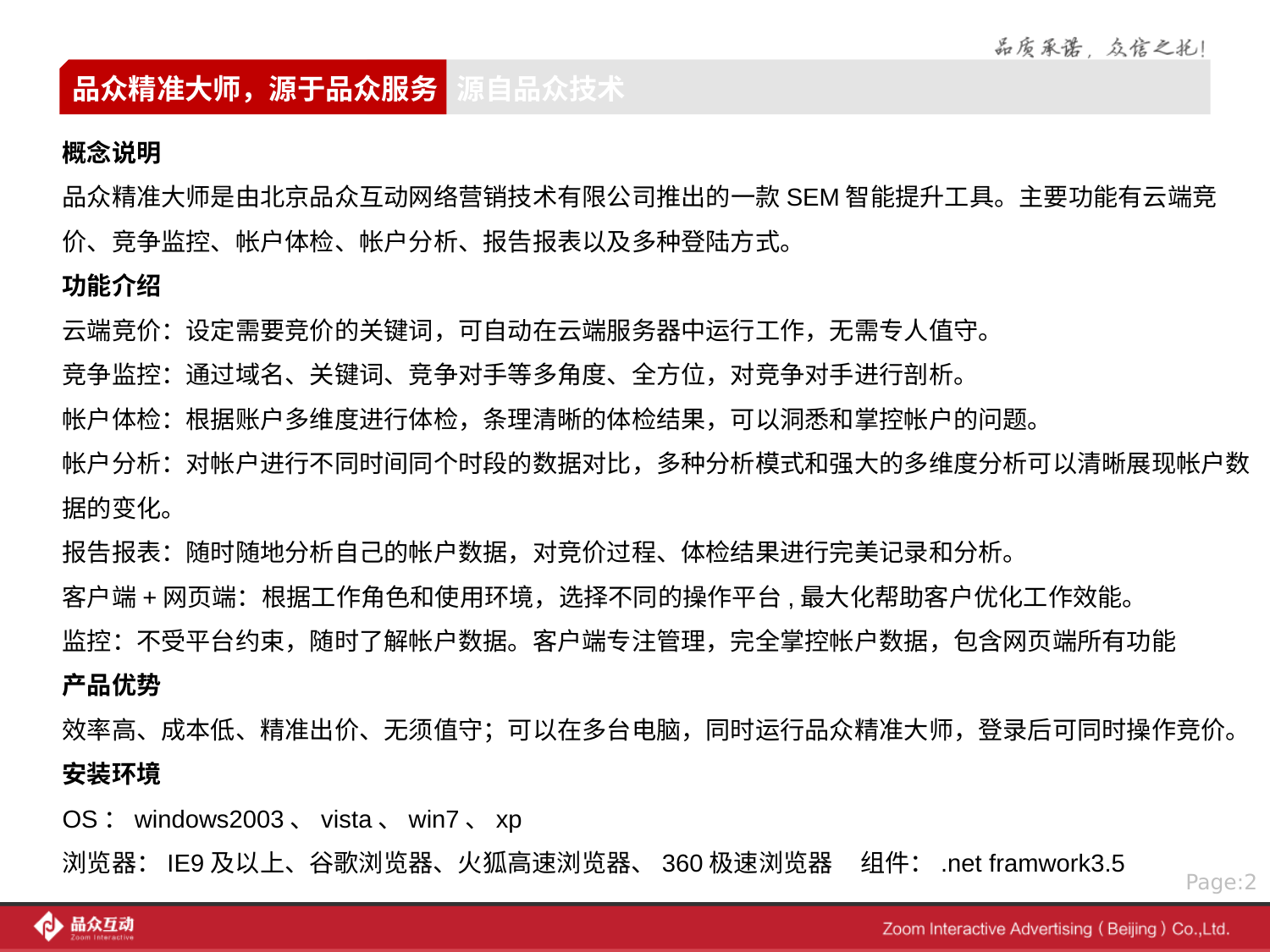

# 品众精准大师，源于品众服务   源自品众技术
概念说明
品众精准大师是由北京品众互动网络营销技术有限公司推出的一款SEM智能提升工具。主要功能有云端竞价、竞争监控、帐户体检、帐户分析、报告报表以及多种登陆方式。
功能介绍
云端竞价：设定需要竞价的关键词，可自动在云端服务器中运行工作，无需专人值守。
竞争监控：通过域名、关键词、竞争对手等多角度、全方位，对竞争对手进行剖析。
帐户体检：根据账户多维度进行体检，条理清晰的体检结果，可以洞悉和掌控帐户的问题。
帐户分析：对帐户进行不同时间同个时段的数据对比，多种分析模式和强大的多维度分析可以清晰展现帐户数据的变化。
报告报表：随时随地分析自己的帐户数据，对竞价过程、体检结果进行完美记录和分析。
客户端+网页端：根据工作角色和使用环境，选择不同的操作平台,最大化帮助客户优化工作效能。
监控：不受平台约束，随时了解帐户数据。客户端专注管理，完全掌控帐户数据，包含网页端所有功能
产品优势
效率高、成本低、精准出价、无须值守；可以在多台电脑，同时运行品众精准大师，登录后可同时操作竞价。
安装环境
OS：windows2003、vista、win7、xp
浏览器：IE9及以上、谷歌浏览器、火狐高速浏览器、360极速浏览器     组件：.net framwork3.5